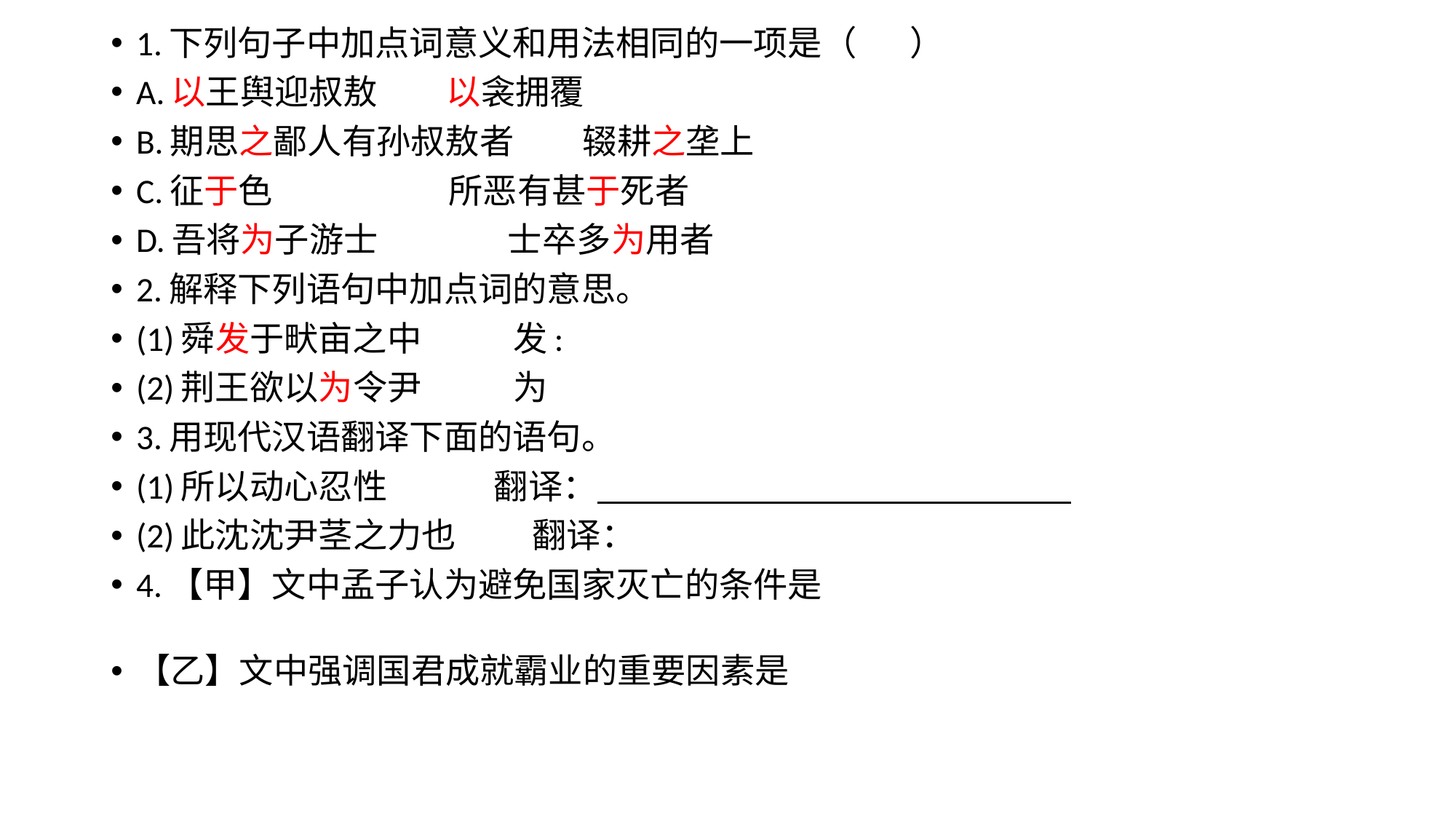

1.下列句子中加点词意义和用法相同的一项是（       ）
A.以王舆迎叔敖         以衾拥覆
B.期思之鄙人有孙叔敖者         辍耕之垄上
C.征于色                       所恶有甚于死者
D.吾将为子游士                 士卒多为用者
2.解释下列语句中加点词的意思。
(1)舜发于畎亩之中            发:
(2)荆王欲以为令尹            为
3.用现代汉语翻译下面的语句。
(1)所以动心忍性              翻译：
(2)此沈沈尹茎之力也          翻译：
4.【甲】文中孟子认为避免国家灭亡的条件是
【乙】文中强调国君成就霸业的重要因素是